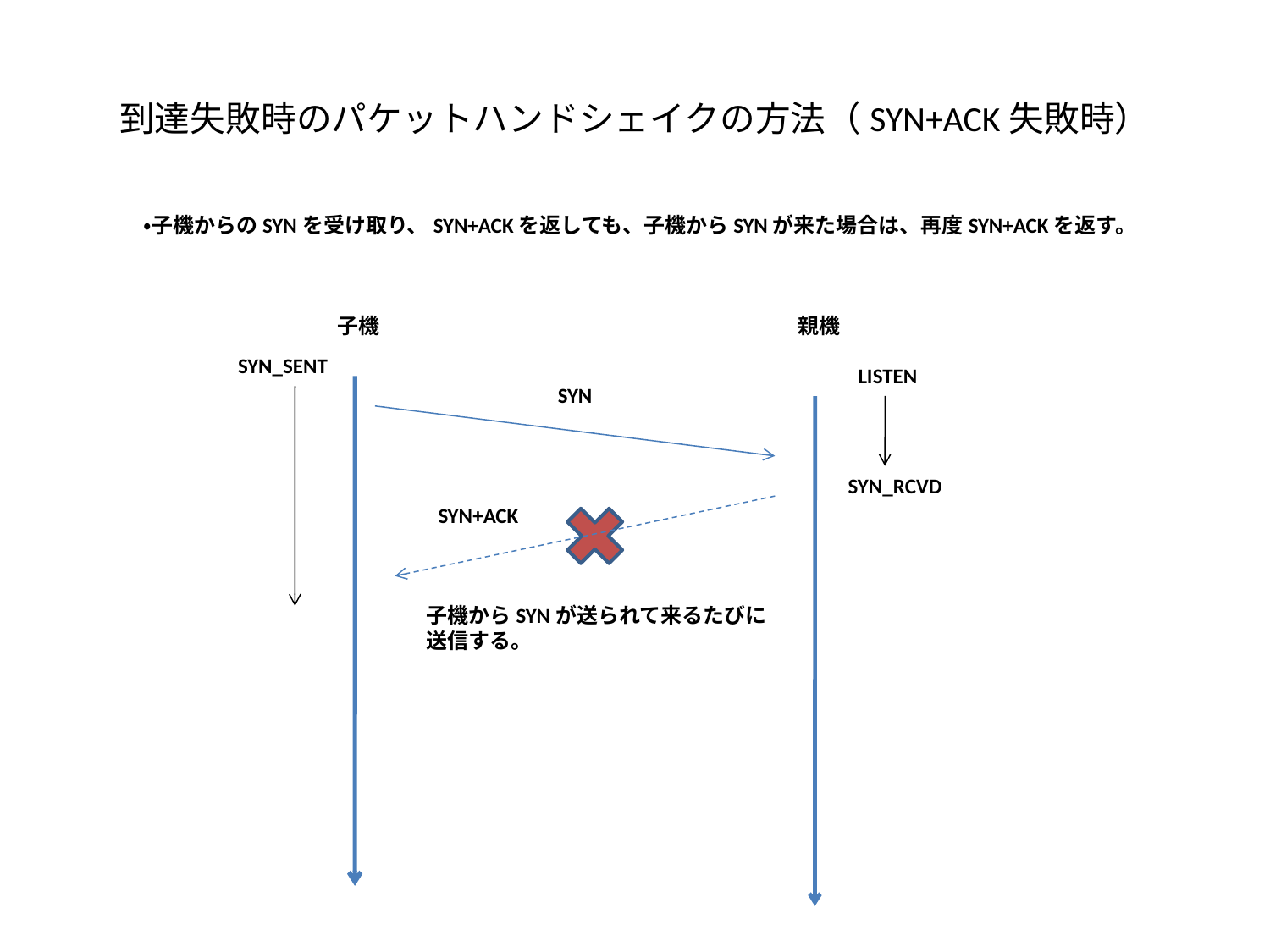

# 到達失敗時のパケットハンドシェイクの方法（SYN+ACK失敗時）
・子機からのSYNを受け取り、SYN+ACKを返しても、子機からSYNが来た場合は、再度SYN+ACKを返す。
子機
親機
SYN_SENT
LISTEN
SYN
SYN_RCVD
SYN+ACK

子機からSYNが送られて来るたびに
送信する。